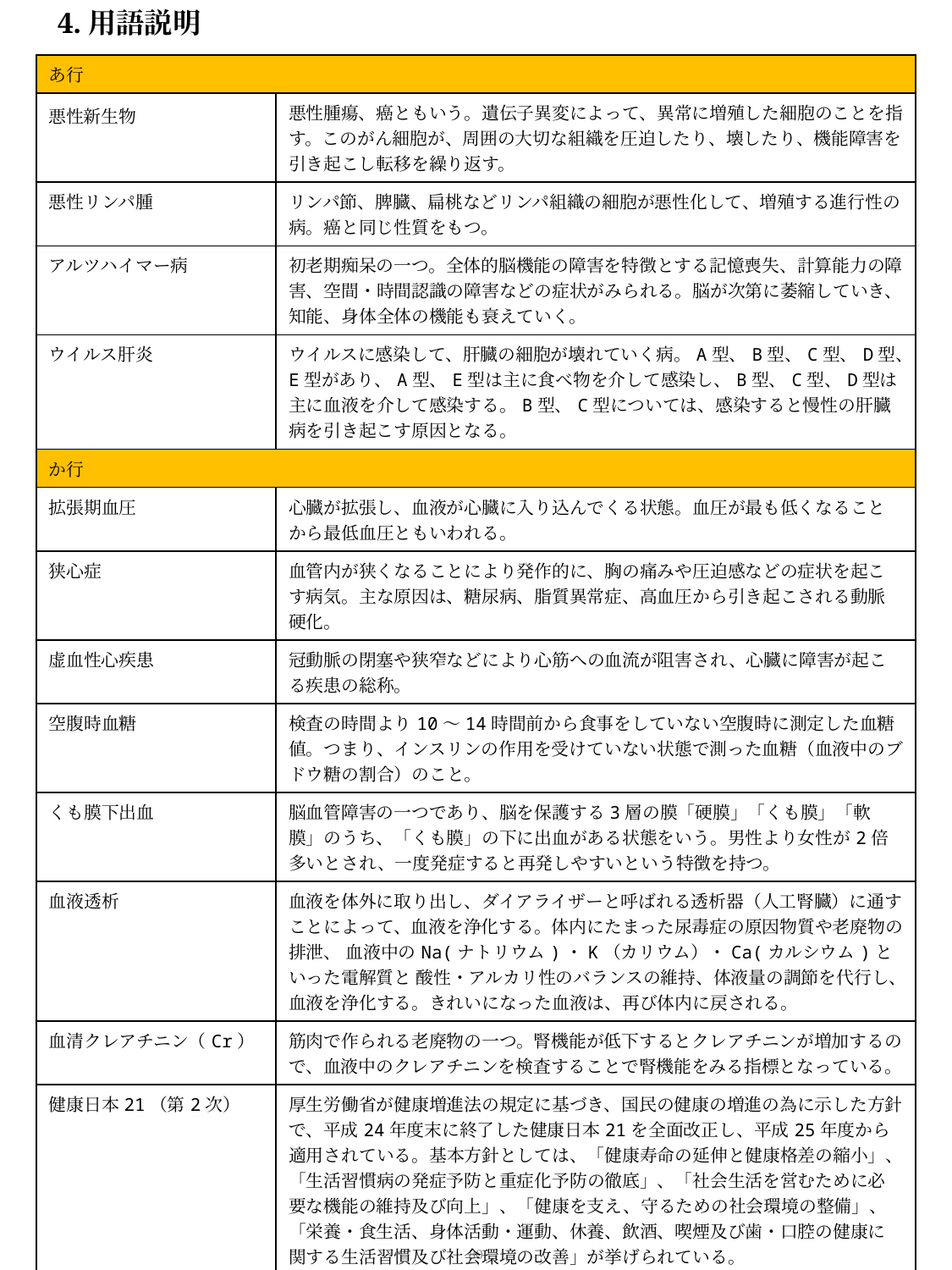

4.用語説明
| あ行 |  |
| --- | --- |
| 悪性新生物 | 悪性腫瘍、癌ともいう。遺伝子異変によって、異常に増殖した細胞のことを指す。このがん細胞が、周囲の大切な組織を圧迫したり、壊したり、機能障害を引き起こし転移を繰り返す。 |
| 悪性リンパ腫 | リンパ節、脾臓、扁桃などリンパ組織の細胞が悪性化して、増殖する進行性の病。癌と同じ性質をもつ。 |
| アルツハイマー病 | 初老期痴呆の一つ。全体的脳機能の障害を特徴とする記憶喪失、計算能力の障害、空間・時間認識の障害などの症状がみられる。脳が次第に萎縮していき、知能、身体全体の機能も衰えていく。 |
| ウイルス肝炎 | ウイルスに感染して、肝臓の細胞が壊れていく病。A型、B型、C型、D型、E型があり、A型、E型は主に食べ物を介して感染し、B型、C型、D型は主に血液を介して感染する。B型、C型については、感染すると慢性の肝臓病を引き起こす原因となる。 |
| か行 |  |
| 拡張期血圧 | 心臓が拡張し、血液が心臓に入り込んでくる状態。血圧が最も低くなることから最低血圧ともいわれる。 |
| 狭心症 | 血管内が狭くなることにより発作的に、胸の痛みや圧迫感などの症状を起こす病気。主な原因は、糖尿病、脂質異常症、高血圧から引き起こされる動脈硬化。 |
| 虚血性心疾患 | 冠動脈の閉塞や狭窄などにより心筋への血流が阻害され、心臓に障害が起こる疾患の総称。 |
| 空腹時血糖 | 検査の時間より10～14時間前から食事をしていない空腹時に測定した血糖値。つまり、インスリンの作用を受けていない状態で測った血糖（血液中のブドウ糖の割合）のこと。 |
| くも膜下出血 | 脳血管障害の一つであり、脳を保護する3層の膜「硬膜」「くも膜」「軟膜」のうち、「くも膜」の下に出血がある状態をいう。男性より女性が2倍多いとされ、一度発症すると再発しやすいという特徴を持つ。 |
| 血液透析 | 血液を体外に取り出し、ダイアライザーと呼ばれる透析器（人工腎臓）に通すことによって、血液を浄化する。体内にたまった尿毒症の原因物質や老廃物の排泄、 血液中のNa(ナトリウム)・K（カリウム）・Ca(カルシウム)といった電解質と 酸性・アルカリ性のバランスの維持、体液量の調節を代行し、血液を浄化する。きれいになった血液は、再び体内に戻される。 |
| 血清クレアチニン（Cr） | 筋肉で作られる老廃物の一つ。腎機能が低下するとクレアチニンが増加するので、血液中のクレアチニンを検査することで腎機能をみる指標となっている。 |
| 健康日本21（第2次） | 厚生労働省が健康増進法の規定に基づき、国民の健康の増進の為に示した方針で、平成24年度末に終了した健康日本21を全面改正し、平成25年度から適用されている。基本方針としては、「健康寿命の延伸と健康格差の縮小」、「生活習慣病の発症予防と重症化予防の徹底」、「社会生活を営むために必要な機能の維持及び向上」、「健康を支え、守るための社会環境の整備」、「栄養・食生活、身体活動・運動、休養、飲酒、喫煙及び歯・口腔の健康に関する生活習慣及び社会環境の改善」が挙げられている。 ※健康寿命:平均寿命から介護（自立した生活ができない）期間を引いた年数。健康 上の問題で日常生活が制限されることなく生活できる期間を指す。 ※健康格差：地域、職業、経済力、世帯構成等による健康状態やその要因となる生 　　　　　　　　 活習慣の差。 |
80